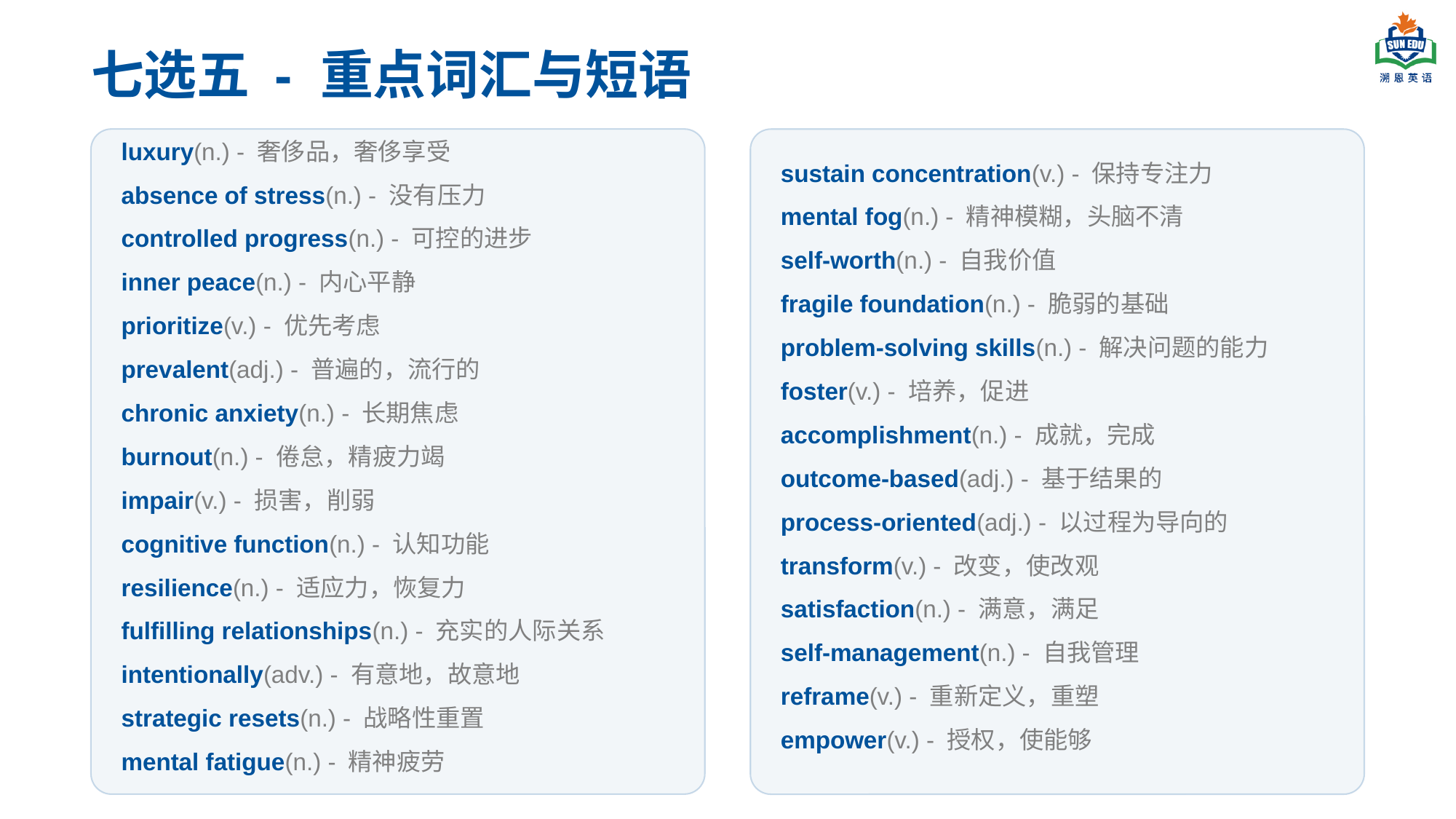

七选五 - 重点词汇与短语

sustain concentration(v.) - 保持专注力
mental fog(n.) - 精神模糊，头脑不清
self-worth(n.) - 自我价值
fragile foundation(n.) - 脆弱的基础
problem-solving skills(n.) - 解决问题的能力
foster(v.) - 培养，促进
accomplishment(n.) - 成就，完成
outcome-based(adj.) - 基于结果的
process-oriented(adj.) - 以过程为导向的
transform(v.) - 改变，使改观
satisfaction(n.) - 满意，满足
self-management(n.) - 自我管理
reframe(v.) - 重新定义，重塑
empower(v.) - 授权，使能够
luxury(n.) - 奢侈品，奢侈享受
absence of stress(n.) - 没有压力
controlled progress(n.) - 可控的进步
inner peace(n.) - 内心平静
prioritize(v.) - 优先考虑
prevalent(adj.) - 普遍的，流行的
chronic anxiety(n.) - 长期焦虑
burnout(n.) - 倦怠，精疲力竭
impair(v.) - 损害，削弱
cognitive function(n.) - 认知功能
resilience(n.) - 适应力，恢复力
fulfilling relationships(n.) - 充实的人际关系
intentionally(adv.) - 有意地，故意地
strategic resets(n.) - 战略性重置
mental fatigue(n.) - 精神疲劳